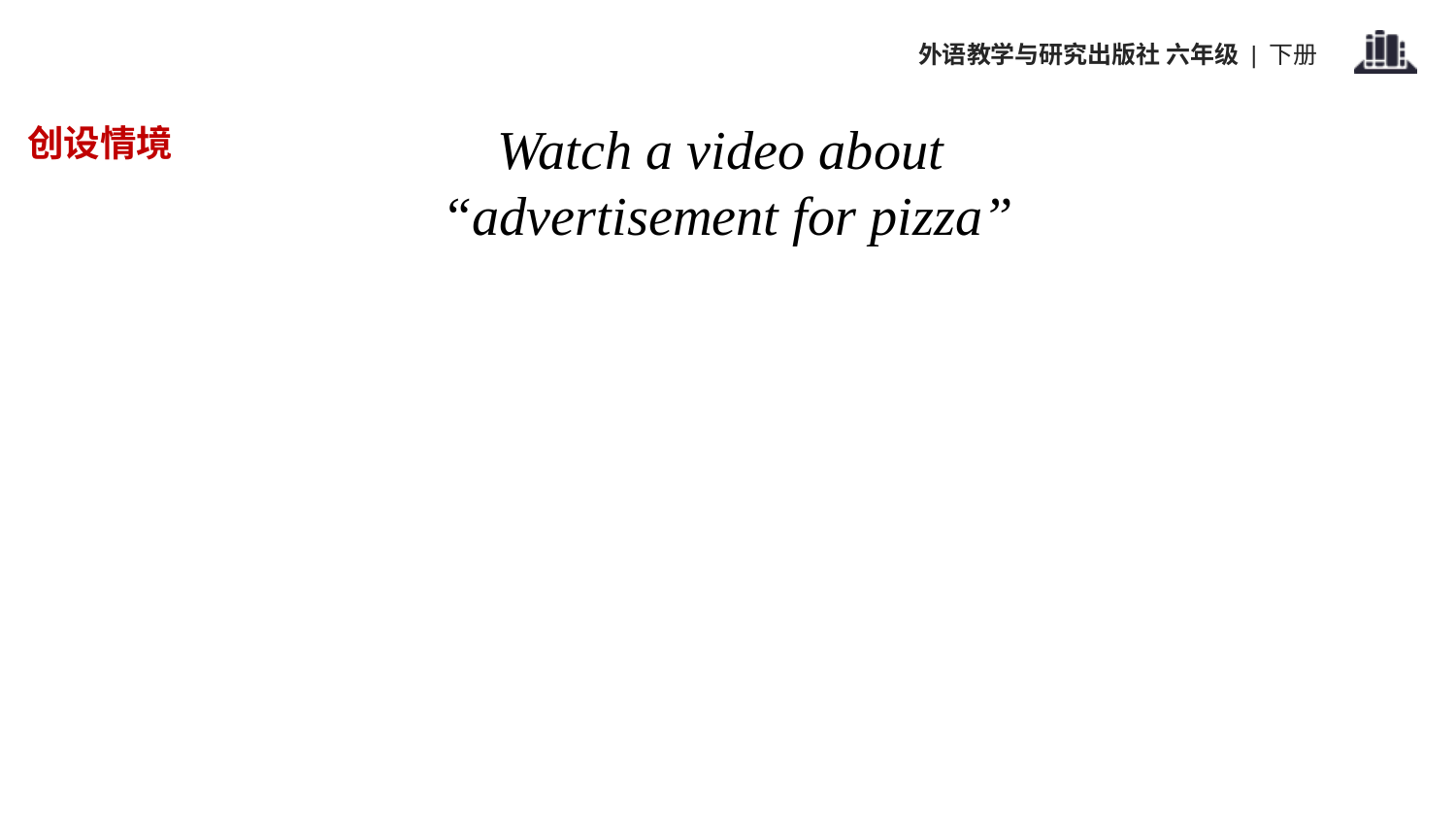

Watch a video about
“advertisement for pizza”
创设情境